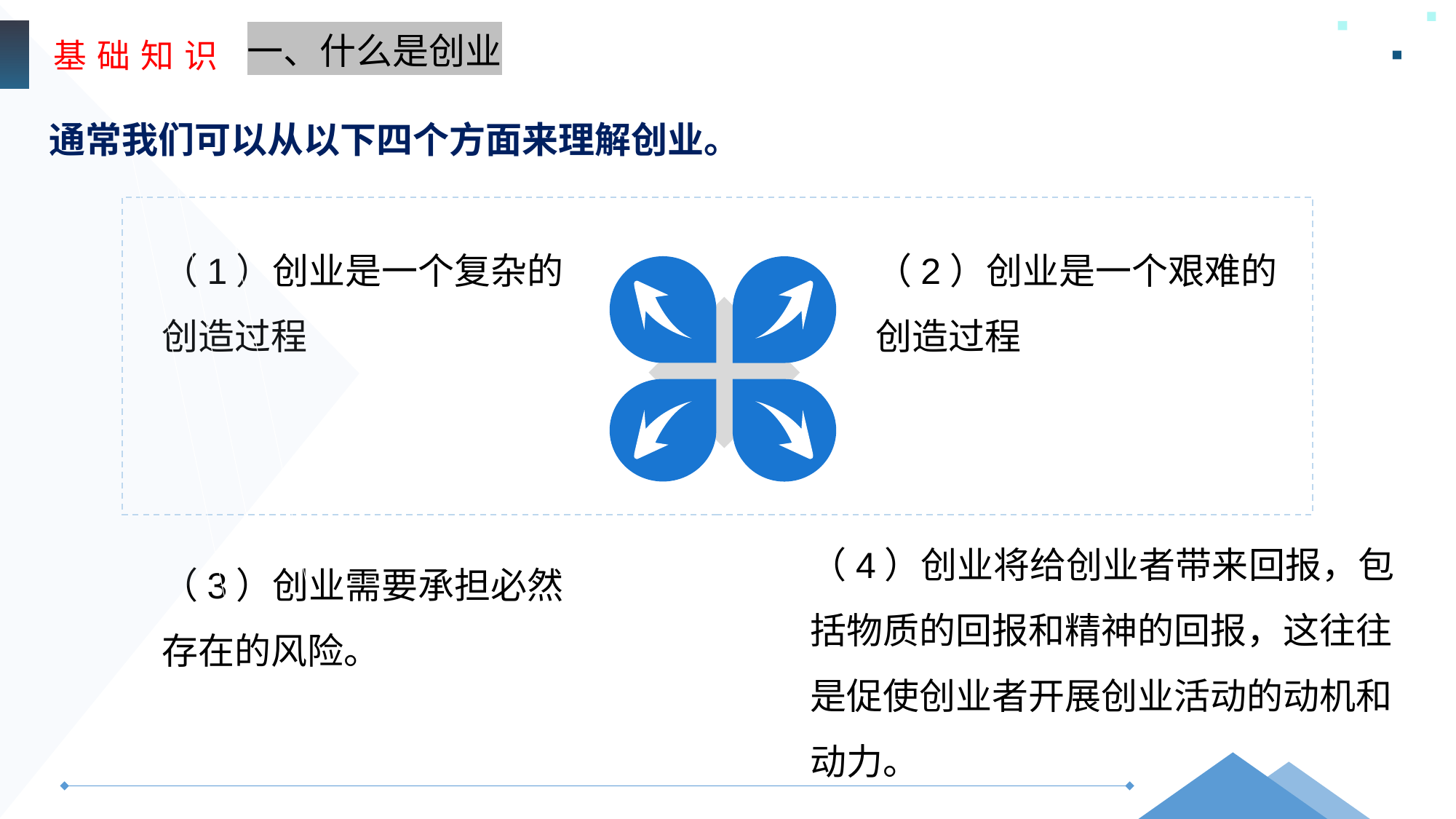

基 础 知 识

一、什么是创业
通常我们可以从以下四个方面来理解创业。

（1）创业是一个复杂的创造过程
（2）创业是一个艰难的创造过程
（4）创业将给创业者带来回报，包括物质的回报和精神的回报，这往往是促使创业者开展创业活动的动机和动力。
（3）创业需要承担必然存在的风险。